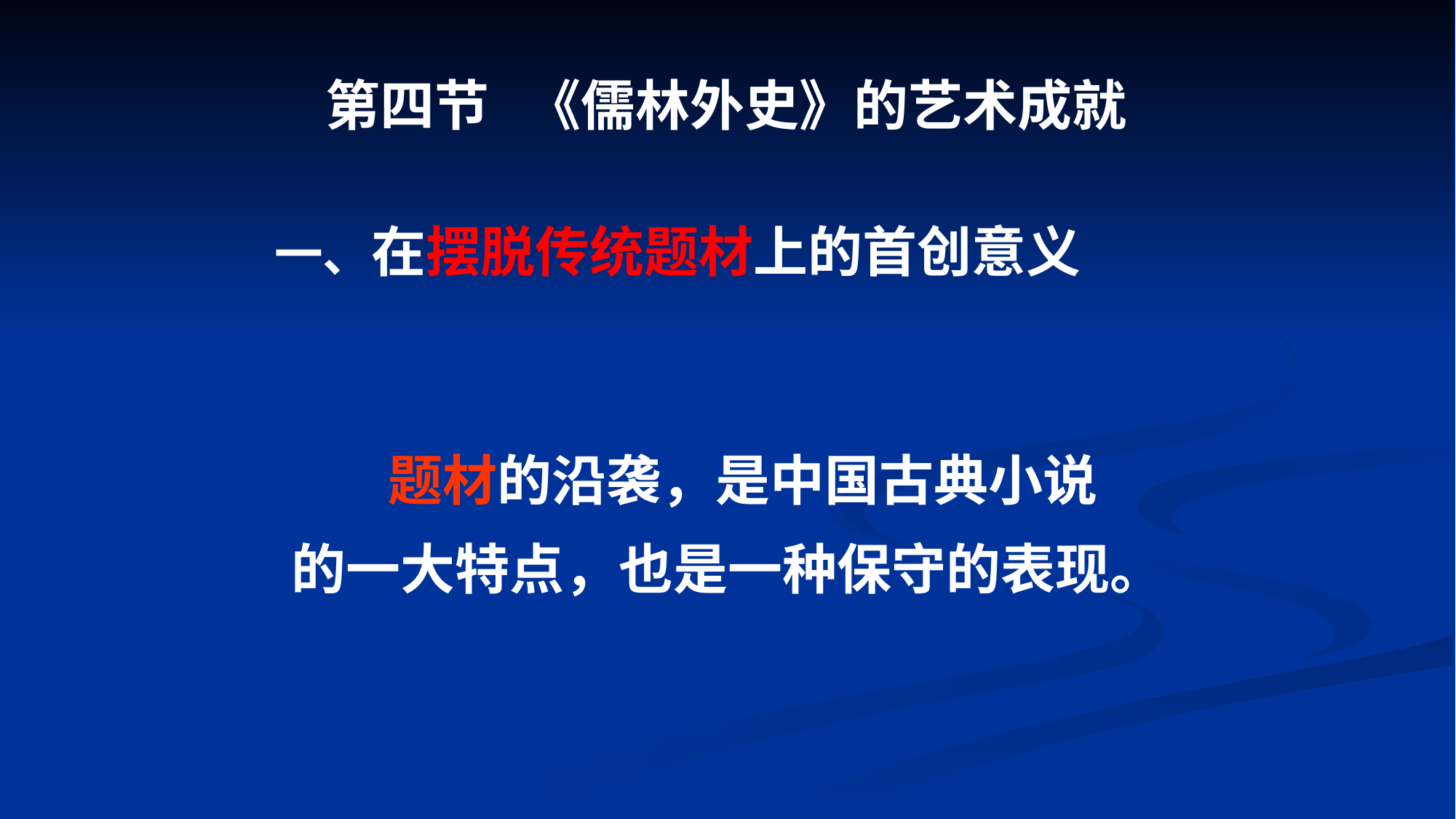

第四节   《儒林外史》的艺术成就
一、在摆脱传统题材上的首创意义
         题材的沿袭，是中国古典小说的一大特点，也是一种保守的表现。